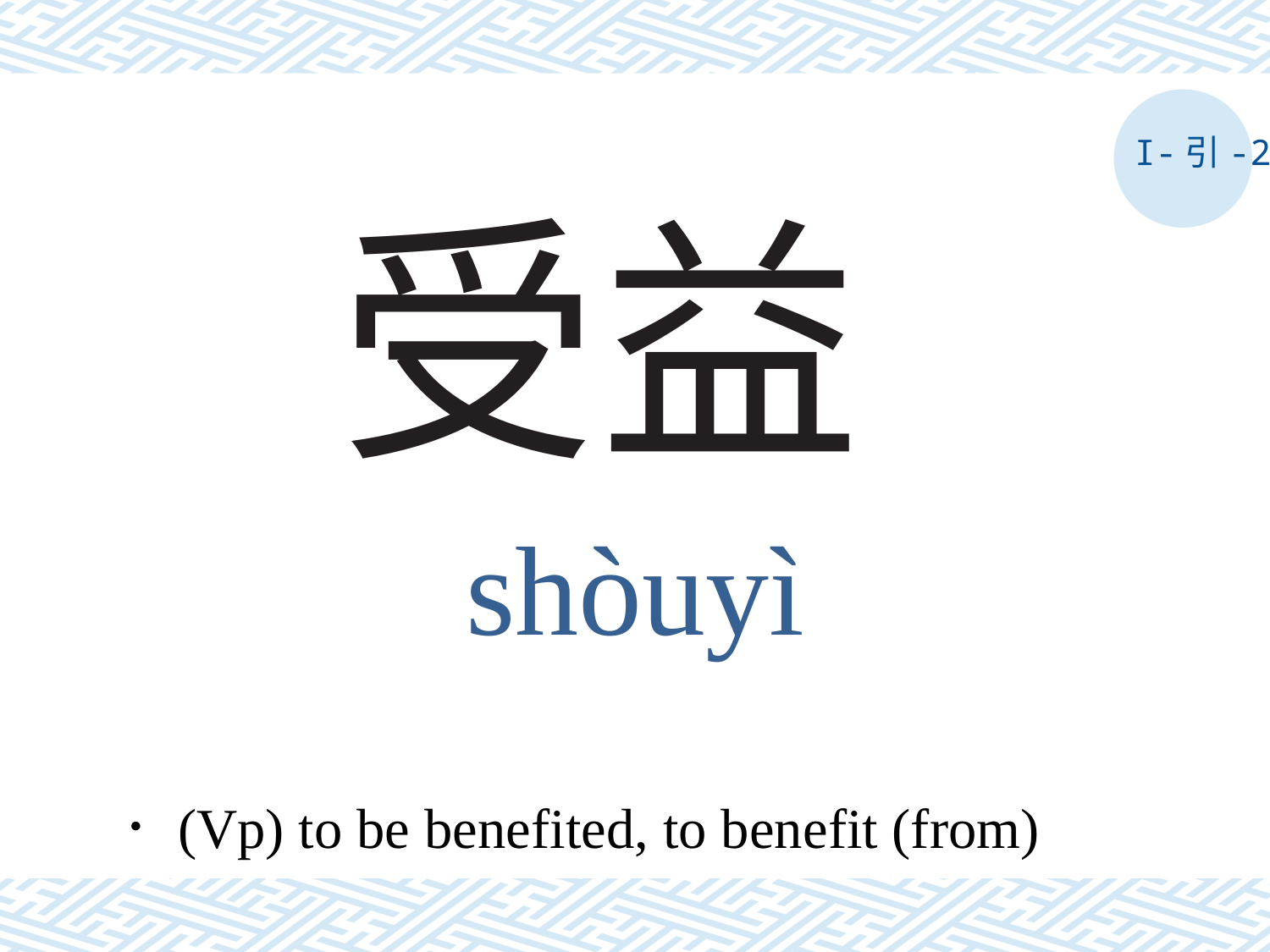

I-引-2

# 受益
shòuyì
．(Vp) to be benefited, to benefit (from)